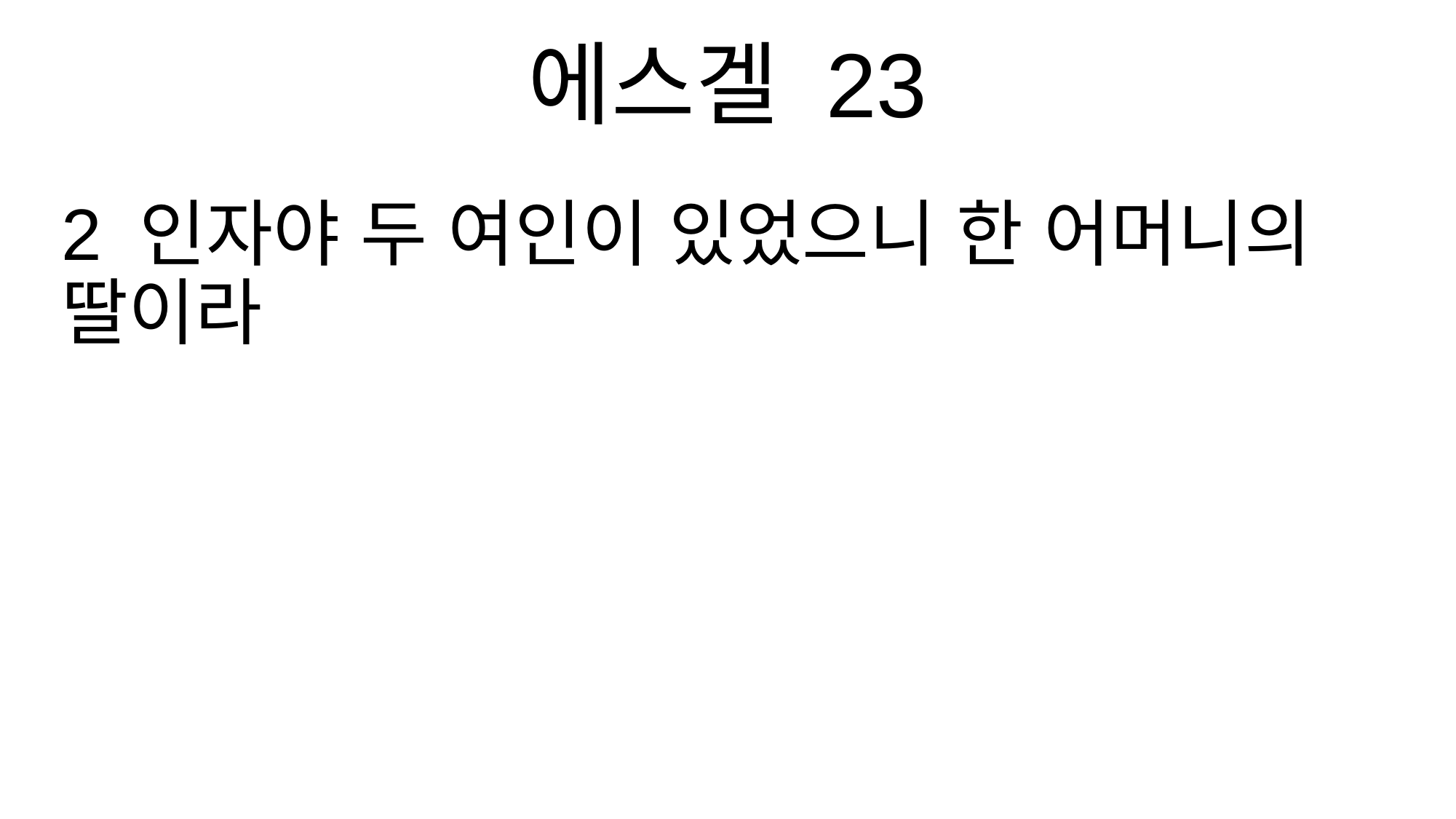

에스겔 23
2 인자야 두 여인이 있었으니 한 어머니의 딸이라